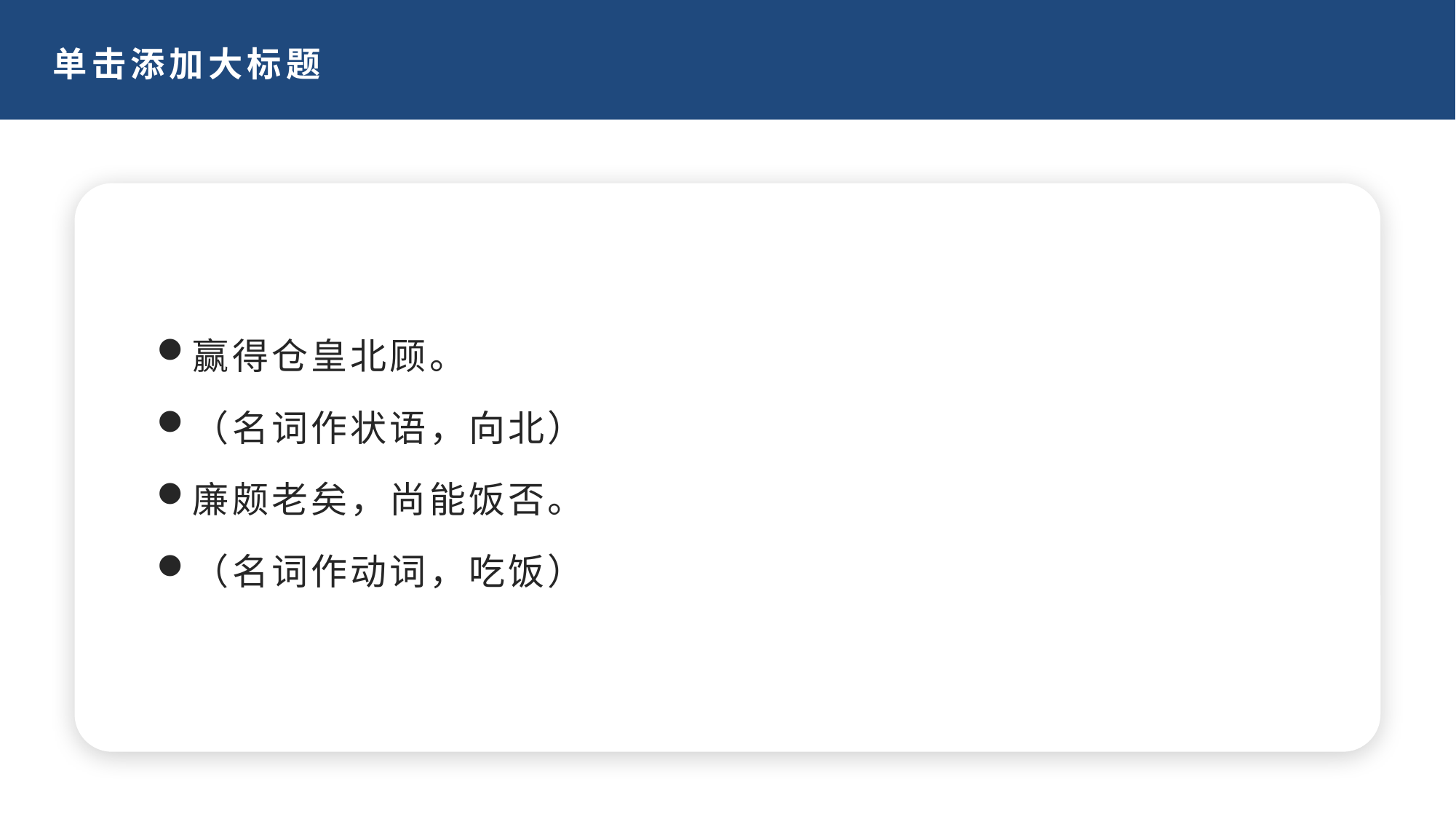

单击添加大标题

赢得仓皇北顾。
（名词作状语，向北）
廉颇老矣，尚能饭否。
（名词作动词，吃饭）